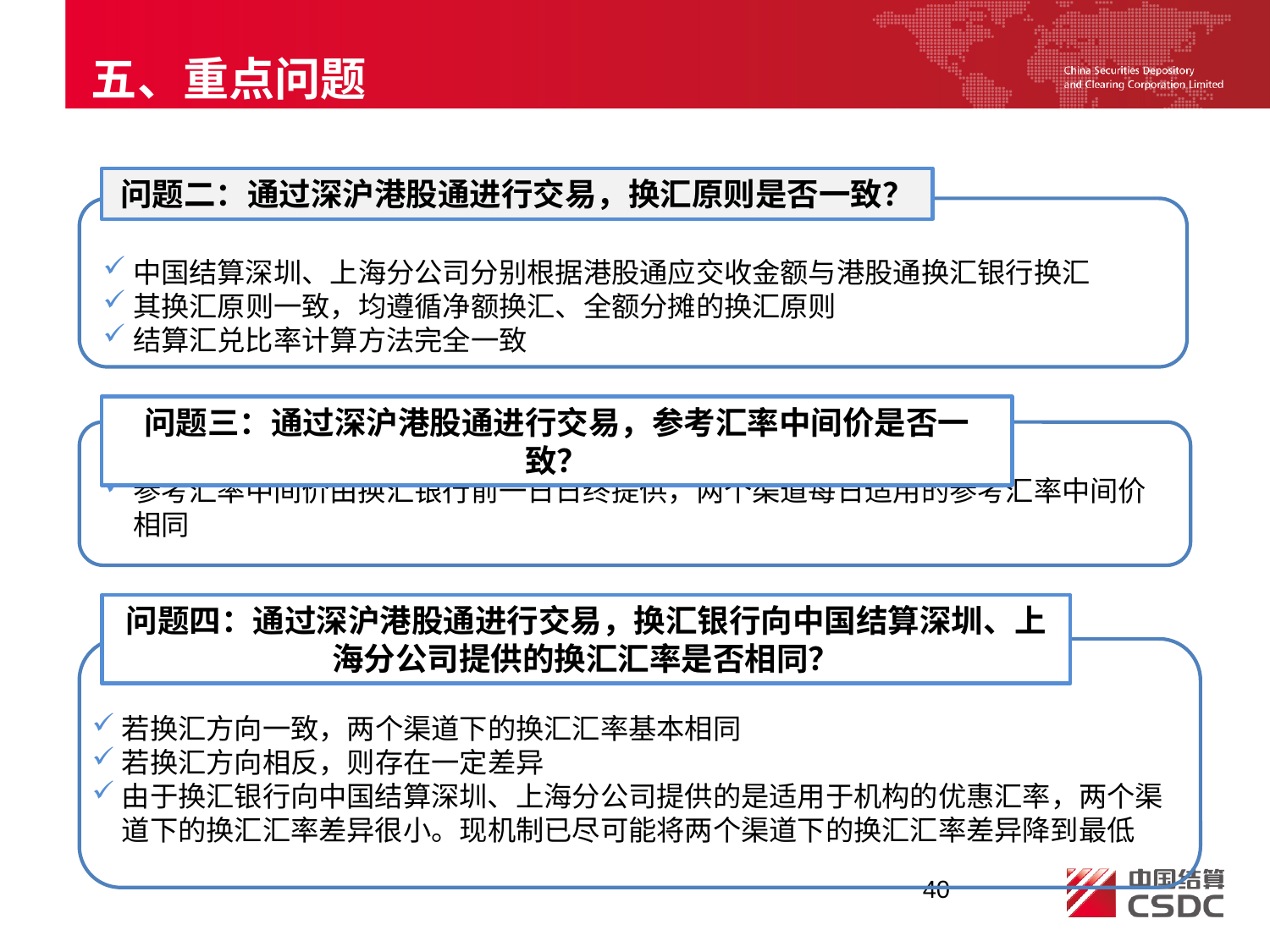

五、重点问题
问题二：通过深沪港股通进行交易，换汇原则是否一致？

中国结算深圳、上海分公司分别根据港股通应交收金额与港股通换汇银行换汇
其换汇原则一致，均遵循净额换汇、全额分摊的换汇原则
结算汇兑比率计算方法完全一致
问题三：通过深沪港股通进行交易，参考汇率中间价是否一致？

参考汇率中间价由换汇银行前一日日终提供，两个渠道每日适用的参考汇率中间价相同
问题四：通过深沪港股通进行交易，换汇银行向中国结算深圳、上海分公司提供的换汇汇率是否相同？

若换汇方向一致，两个渠道下的换汇汇率基本相同
若换汇方向相反，则存在一定差异
由于换汇银行向中国结算深圳、上海分公司提供的是适用于机构的优惠汇率，两个渠道下的换汇汇率差异很小。现机制已尽可能将两个渠道下的换汇汇率差异降到最低
40